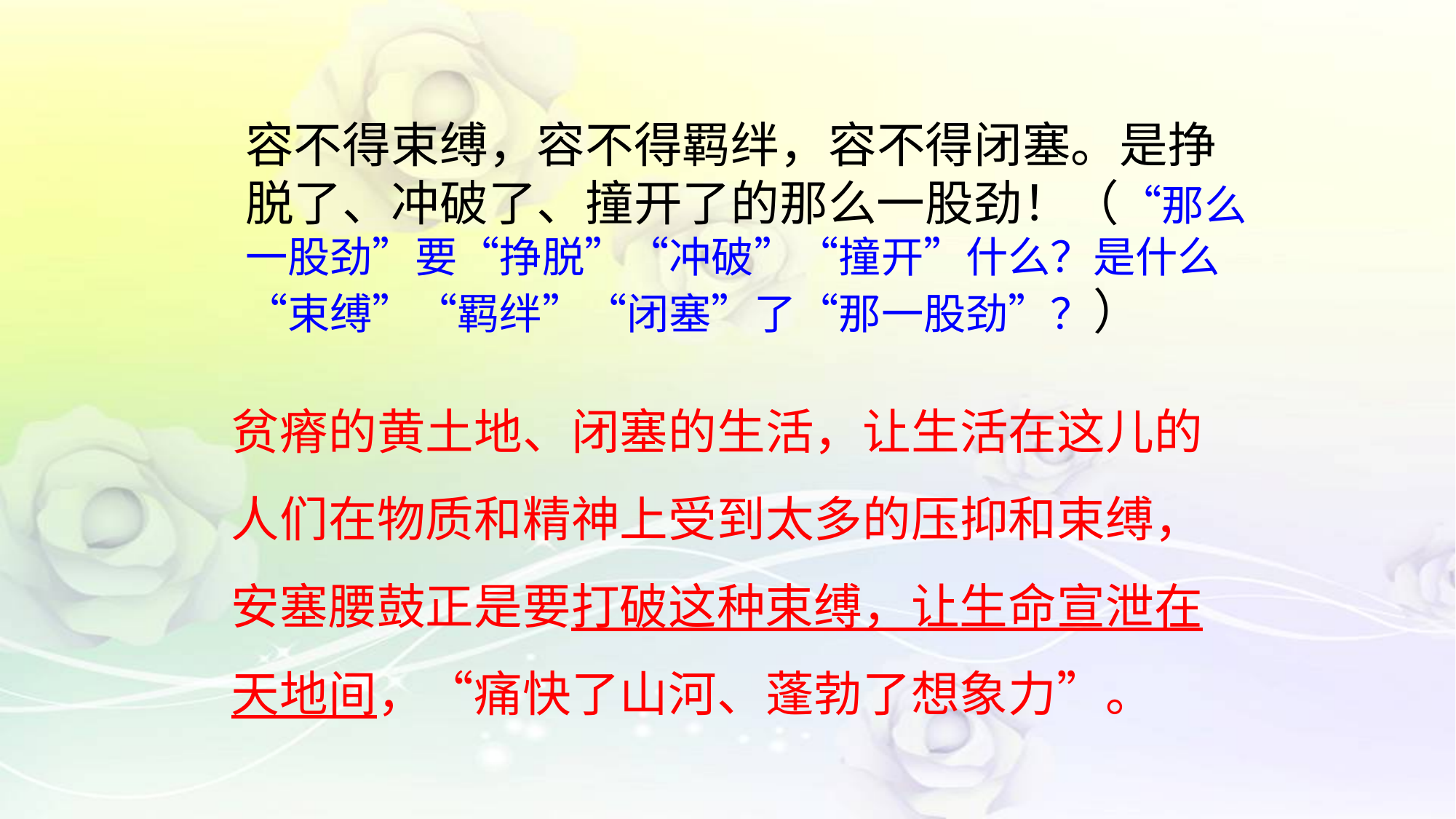

容不得束缚，容不得羁绊，容不得闭塞。是挣脱了、冲破了、撞开了的那么一股劲！（“那么一股劲”要“挣脱”“冲破”“撞开”什么？是什么“束缚”“羁绊”“闭塞”了“那一股劲”？）
贫瘠的黄土地、闭塞的生活，让生活在这儿的人们在物质和精神上受到太多的压抑和束缚，安塞腰鼓正是要打破这种束缚，让生命宣泄在天地间，“痛快了山河、蓬勃了想象力”。